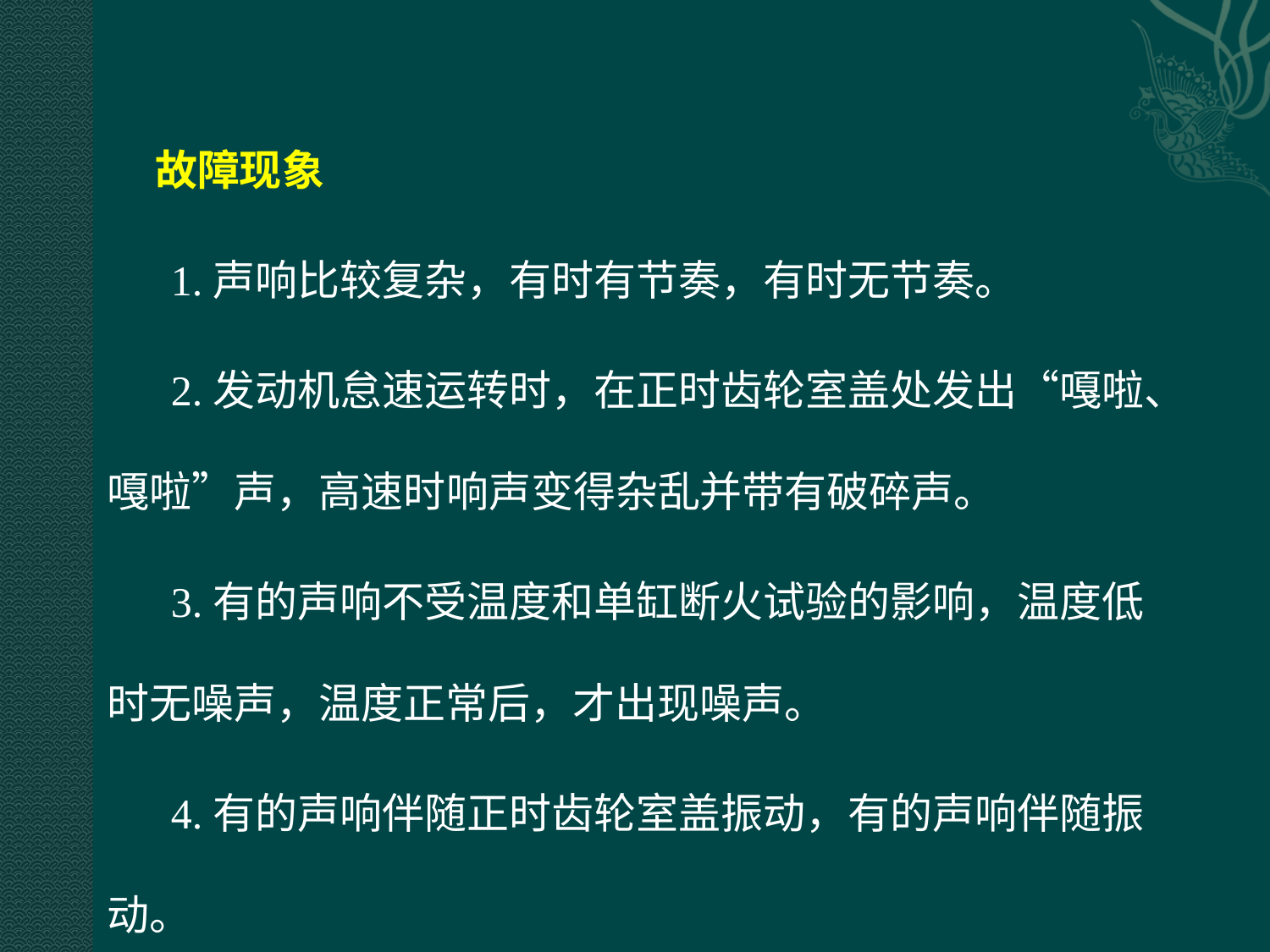

故障现象
1.声响比较复杂，有时有节奏，有时无节奏。
2.发动机怠速运转时，在正时齿轮室盖处发出“嘎啦、嘎啦”声，高速时响声变得杂乱并带有破碎声。
3.有的声响不受温度和单缸断火试验的影响，温度低时无噪声，温度正常后，才出现噪声。
4.有的声响伴随正时齿轮室盖振动，有的声响伴随振动。